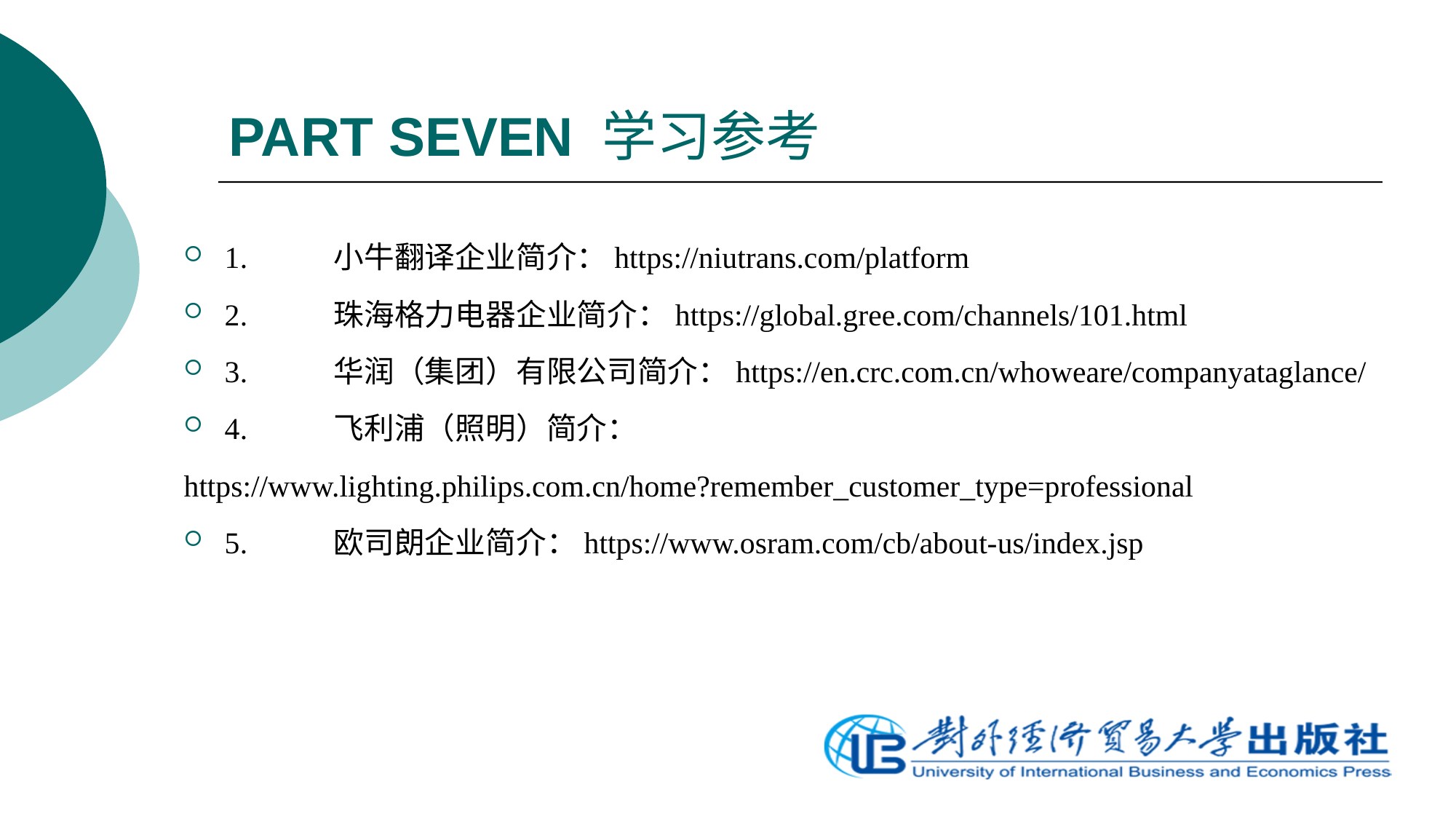

# PART SEVEN 学习参考
1.	小牛翻译企业简介：https://niutrans.com/platform
2.	珠海格力电器企业简介：https://global.gree.com/channels/101.html
3.	华润（集团）有限公司简介：https://en.crc.com.cn/whoweare/companyataglance/
4.	飞利浦（照明）简介：
https://www.lighting.philips.com.cn/home?remember_customer_type=professional
5.	欧司朗企业简介：https://www.osram.com/cb/about-us/index.jsp